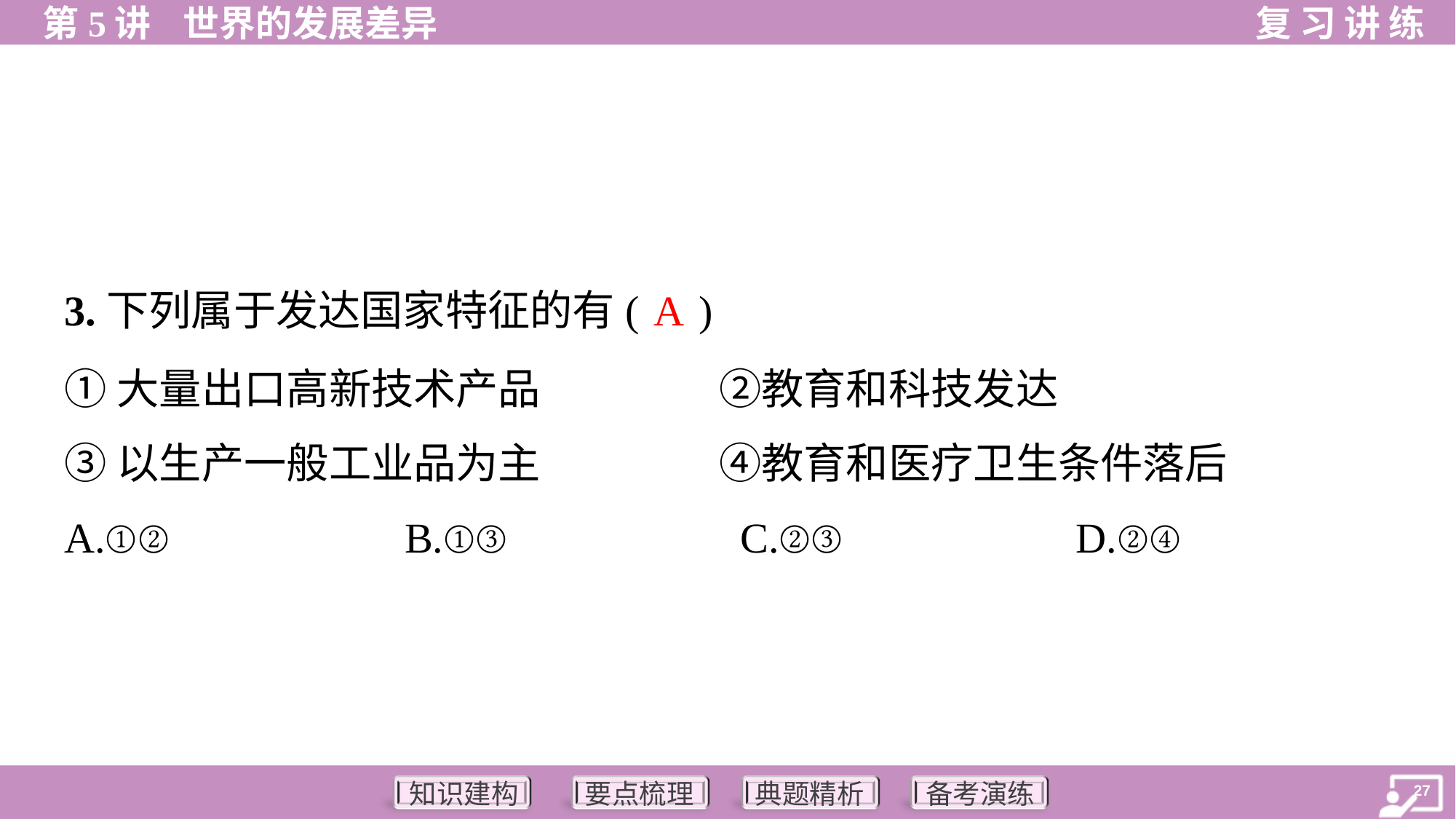

A
3.下列属于发达国家特征的有(     )
①大量出口高新技术产品	②教育和科技发达
③以生产一般工业品为主	④教育和医疗卫生条件落后
A.①②	B.①③	C.②③	D.②④